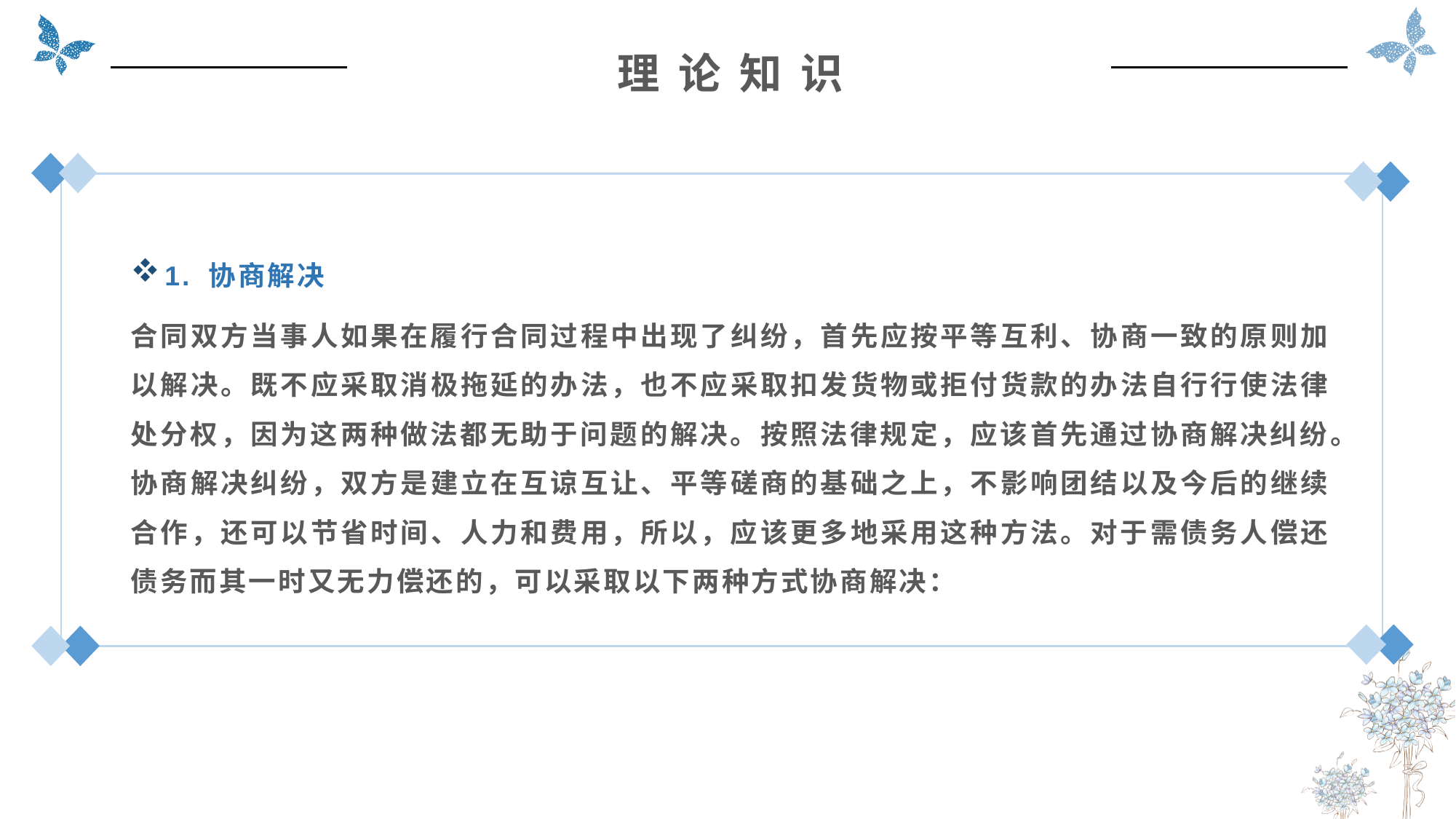

理 论 知 识

1. 协商解决
合同双方当事人如果在履行合同过程中出现了纠纷，首先应按平等互利、协商一致的原则加以解决。既不应采取消极拖延的办法，也不应采取扣发货物或拒付货款的办法自行行使法律处分权，因为这两种做法都无助于问题的解决。按照法律规定，应该首先通过协商解决纠纷。协商解决纠纷，双方是建立在互谅互让、平等磋商的基础之上，不影响团结以及今后的继续合作，还可以节省时间、人力和费用，所以，应该更多地采用这种方法。对于需债务人偿还债务而其一时又无力偿还的，可以采取以下两种方式协商解决：